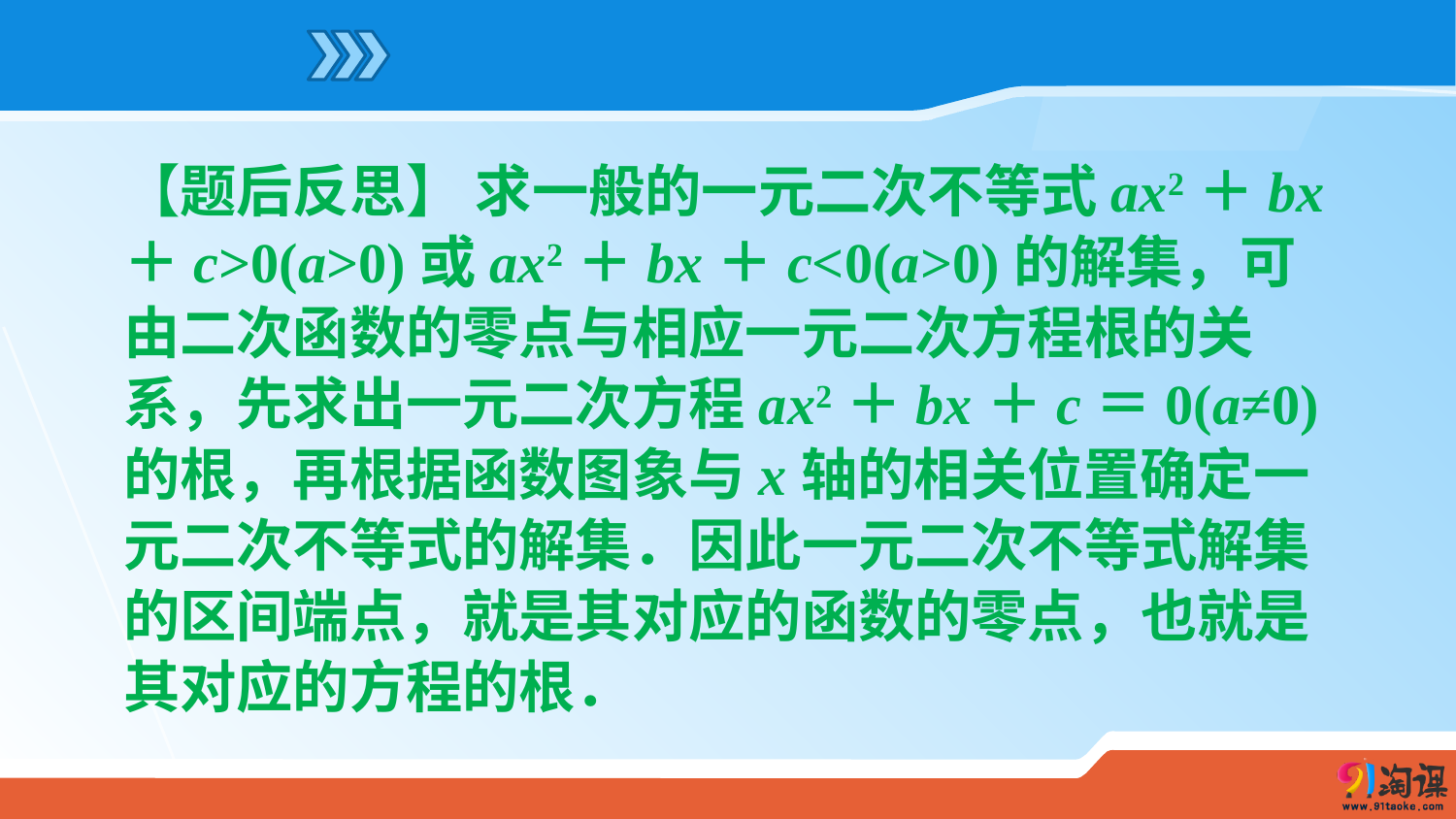

【题后反思】 求一般的一元二次不等式ax2＋bx＋c>0(a>0)或ax2＋bx＋c<0(a>0)的解集，可由二次函数的零点与相应一元二次方程根的关系，先求出一元二次方程ax2＋bx＋c＝0(a≠0)的根，再根据函数图象与x轴的相关位置确定一元二次不等式的解集．因此一元二次不等式解集的区间端点，就是其对应的函数的零点，也就是其对应的方程的根．